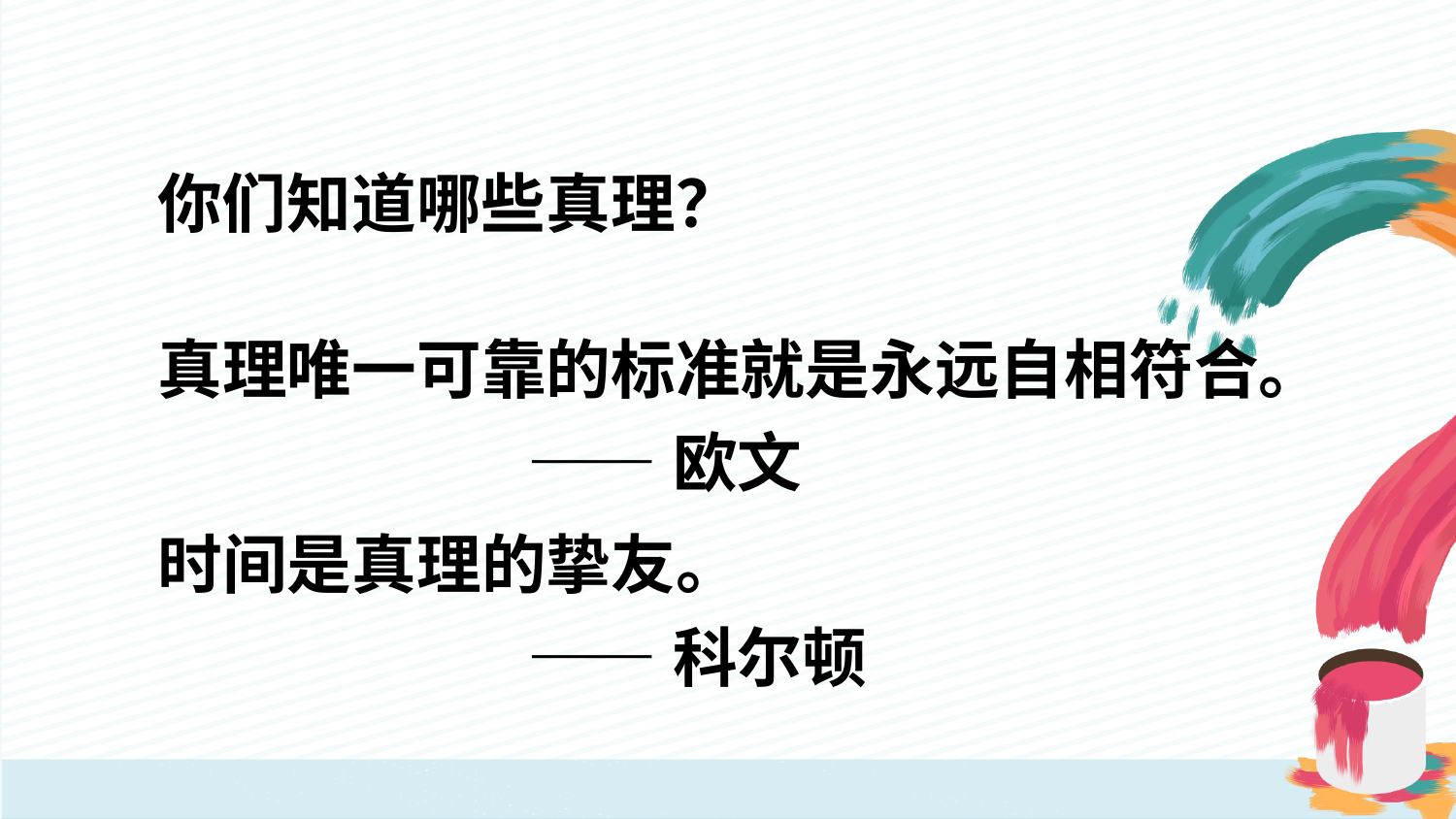

你们知道哪些真理？
真理唯一可靠的标准就是永远自相符合。
                         ——欧文
时间是真理的挚友。
                         ——科尔顿